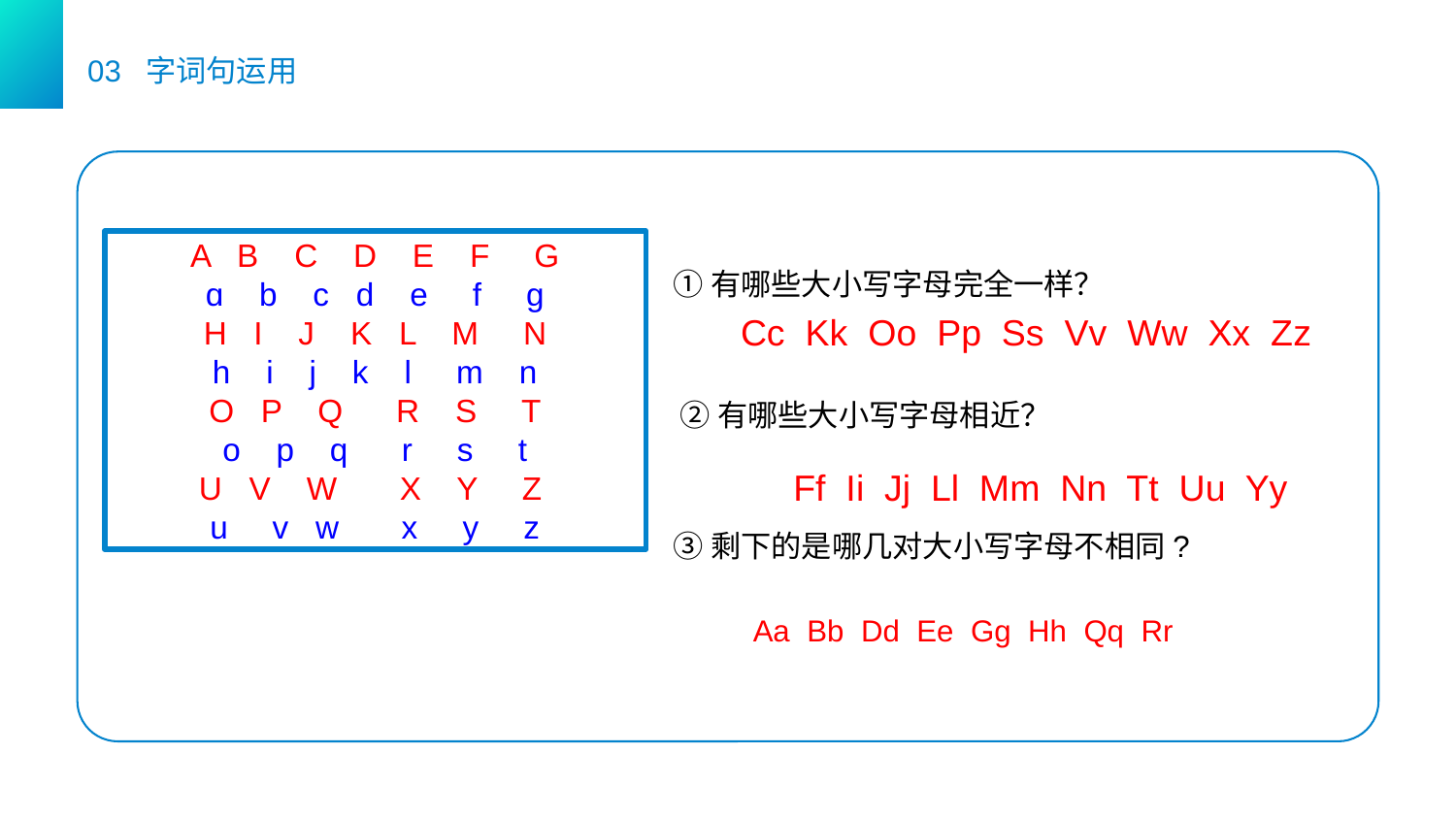

03  字词句运用

①有哪些大小写字母完全一样？

 ②有哪些大小写字母相近？

③剩下的是哪几对大小写字母不相同?
A   B    C    D    E    F     G
ɑ    b    c   d    e     f     ɡ
H   I    J    K   L    M     N
h    i    j    k    l     m    n
O   P    Q      R    S     T
o    p    q      r     s     t
U   V    W       X    Y     Z
u     v   w       x     y     z
Cc  Kk  Oo  Pp  Ss  Vv  Ww  Xx  Zz

 Ff  Ii  Jj  Ll  Mm  Nn  Tt  Uu  Yy
    Aa  Bb  Dd  Ee  Gg  Hh  Qq  Rr